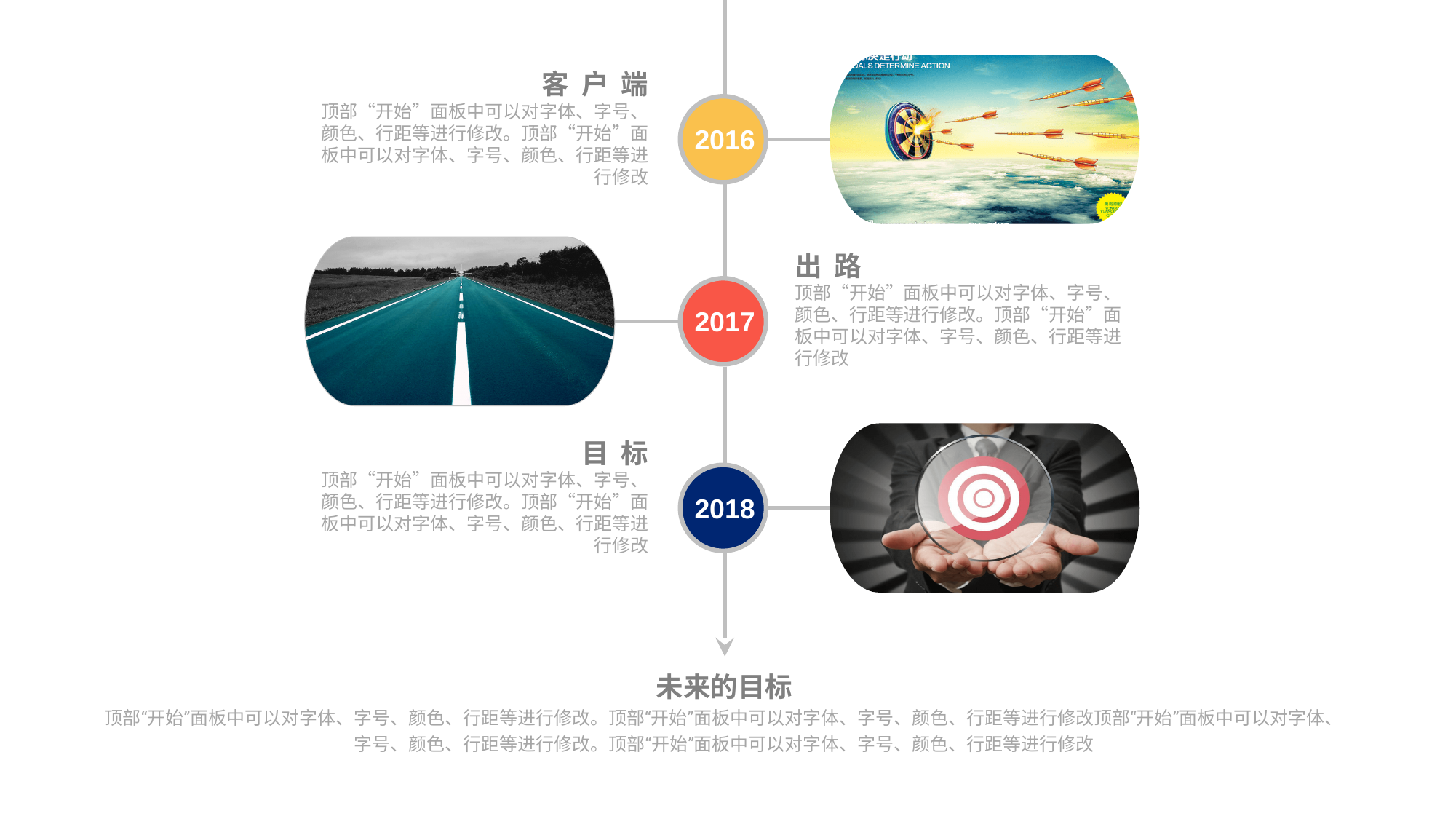

客  户  端
顶部“开始”面板中可以对字体、字号、颜色、行距等进行修改。顶部“开始”面板中可以对字体、字号、颜色、行距等进行修改

2016

出  路
顶部“开始”面板中可以对字体、字号、颜色、行距等进行修改。顶部“开始”面板中可以对字体、字号、颜色、行距等进行修改

2017

目  标
顶部“开始”面板中可以对字体、字号、颜色、行距等进行修改。顶部“开始”面板中可以对字体、字号、颜色、行距等进行修改

2018
未来的目标
顶部“开始”面板中可以对字体、字号、颜色、行距等进行修改。顶部“开始”面板中可以对字体、字号、颜色、行距等进行修改顶部“开始”面板中可以对字体、字号、颜色、行距等进行修改。顶部“开始”面板中可以对字体、字号、颜色、行距等进行修改